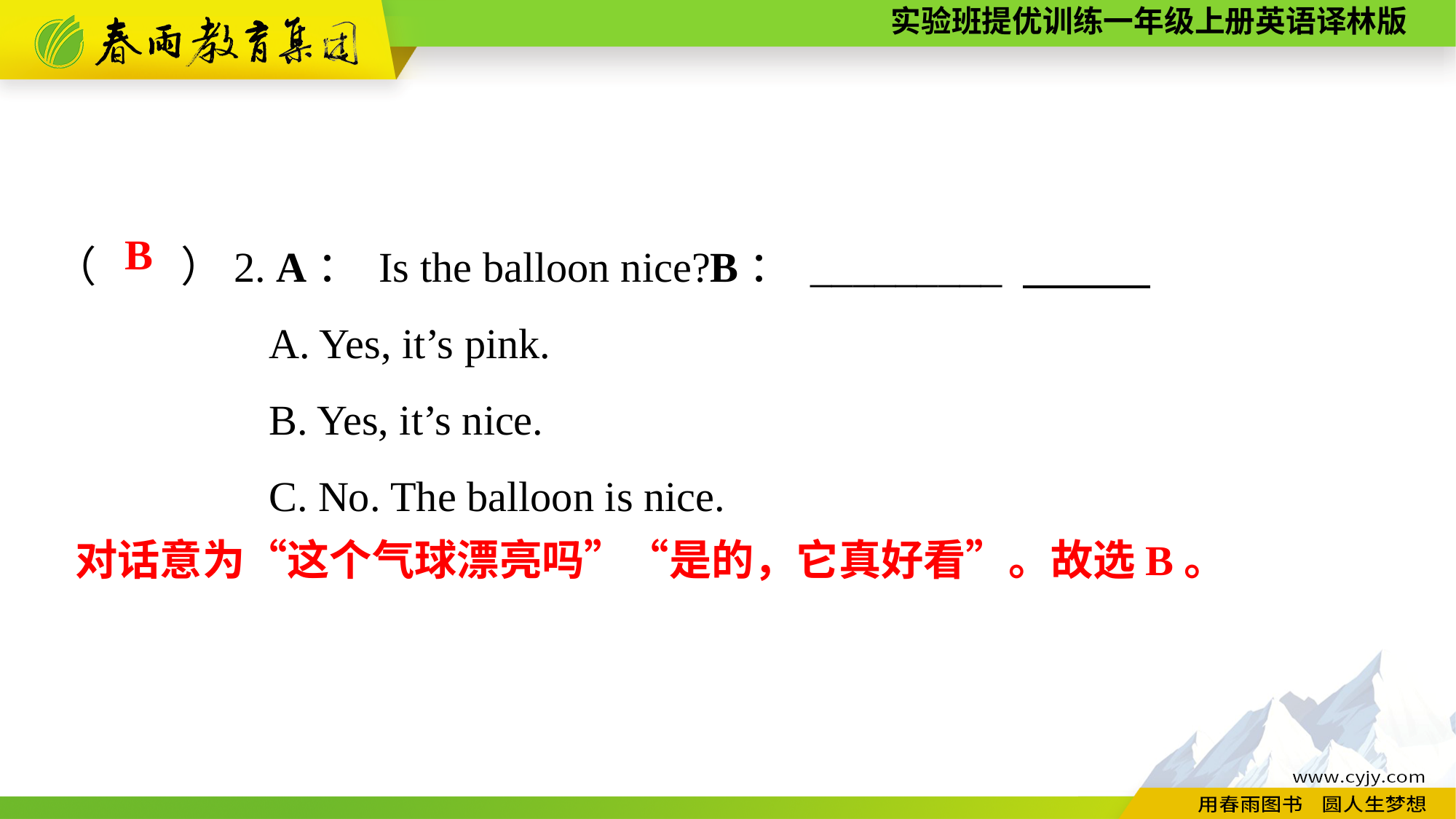

（　　）2. A： Is the balloon nice?B： _________
A. Yes, it’s pink.
B. Yes, it’s nice.
C. No. The balloon is nice.
B
对话意为“这个气球漂亮吗”“是的，它真好看”。故选B。